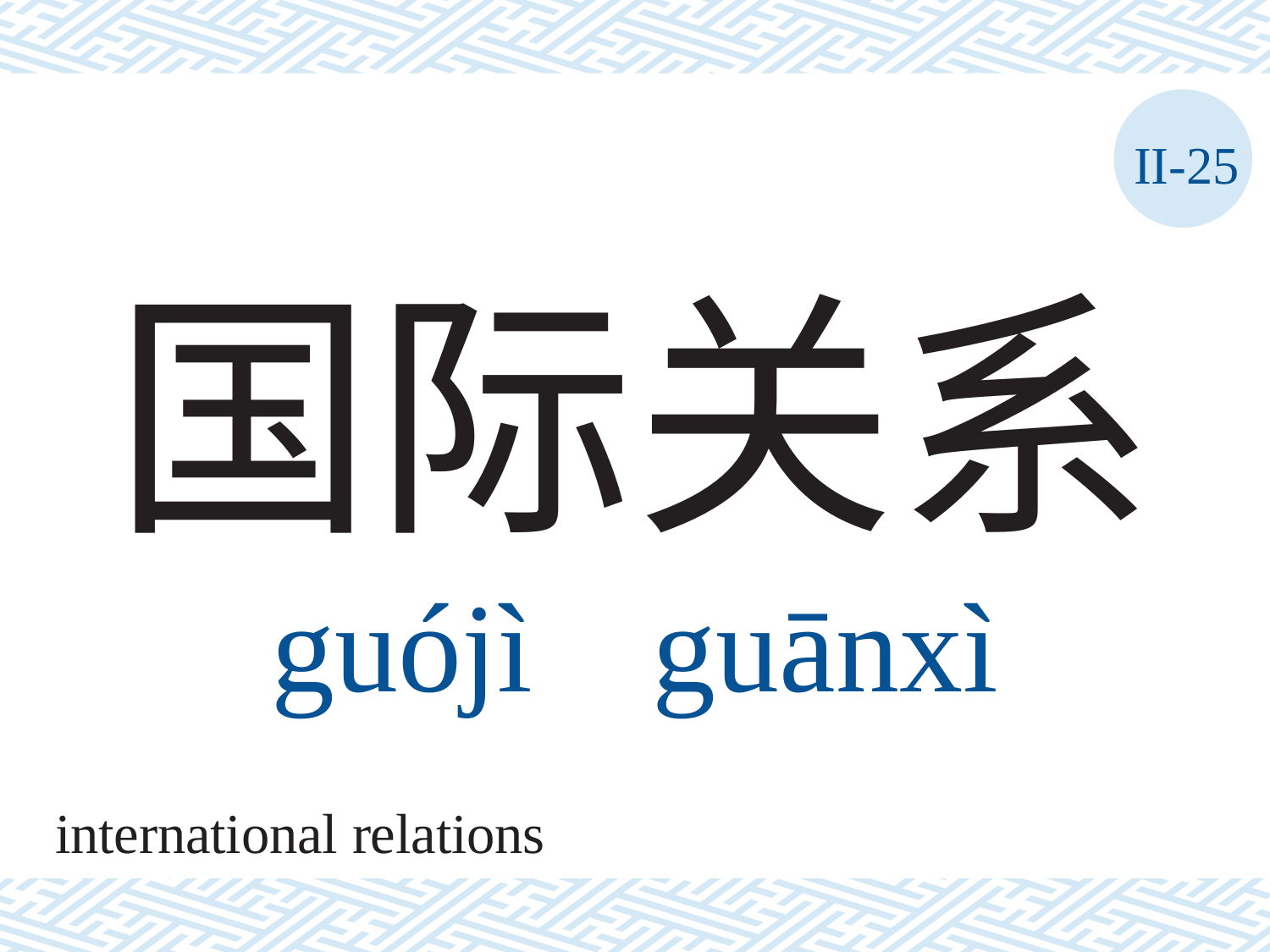

II-25
# 国际关系 guójì	guānxì
international relations